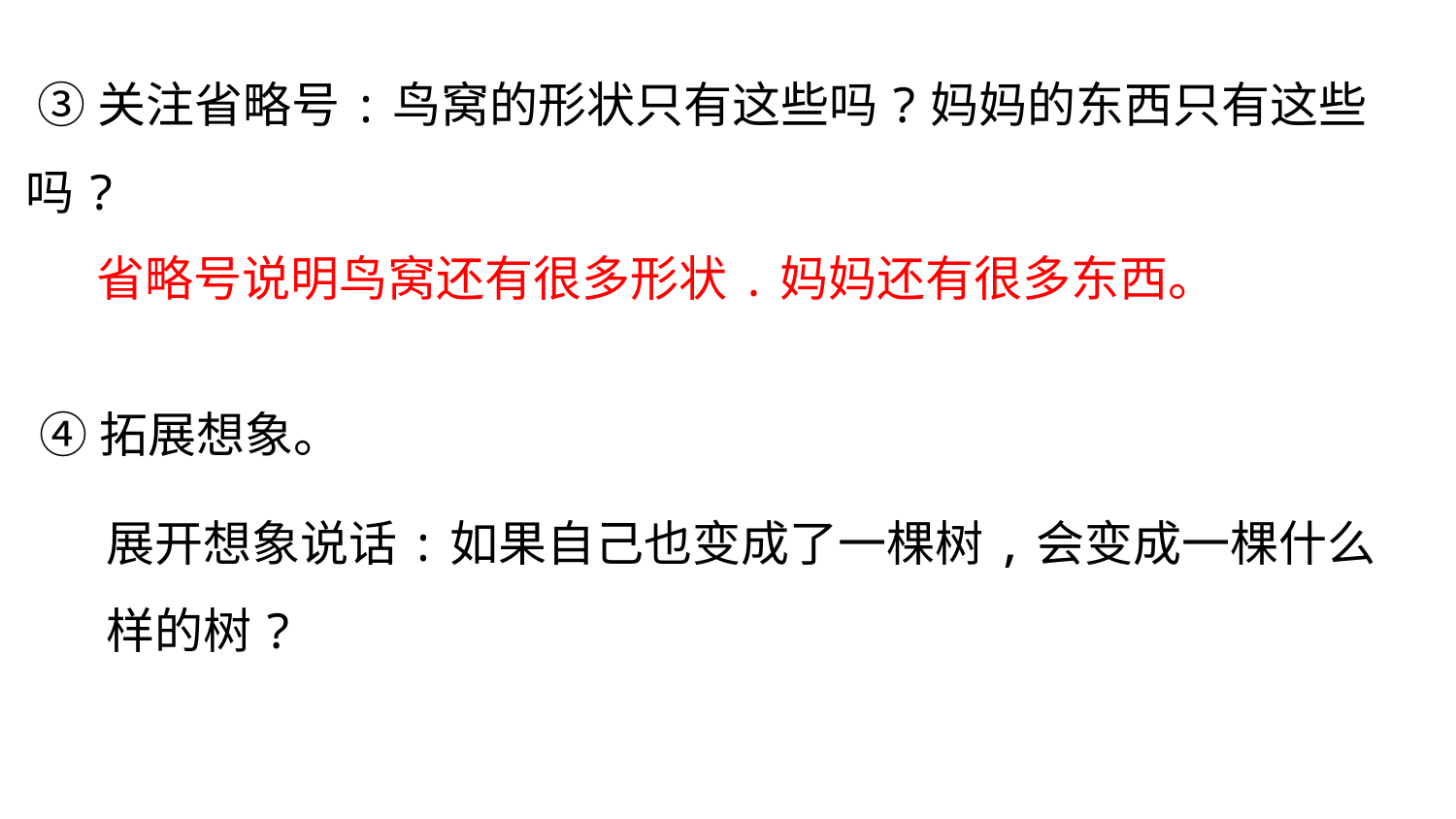

③关注省略号:鸟窝的形状只有这些吗?妈妈的东西只有这些吗?
省略号说明鸟窝还有很多形状.妈妈还有很多东西。
 ④拓展想象。
展开想象说话:如果自己也变成了一棵树,会变成一棵什么样的树?